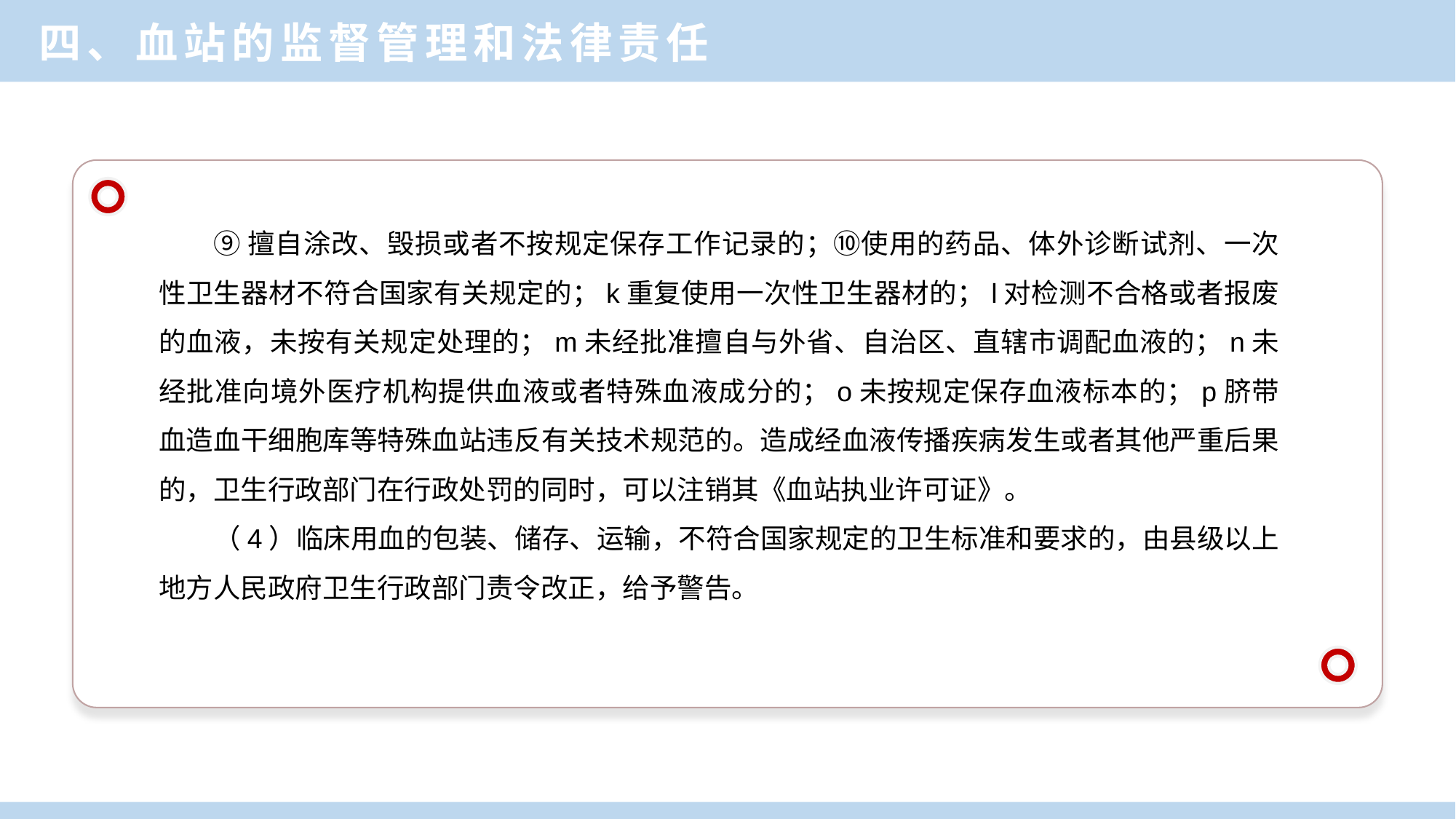

四、血站的监督管理和法律责任

⑨擅自涂改、毁损或者不按规定保存工作记录的；⑩使用的药品、体外诊断试剂、一次性卫生器材不符合国家有关规定的；k重复使用一次性卫生器材的；l对检测不合格或者报废的血液，未按有关规定处理的；m未经批准擅自与外省、自治区、直辖市调配血液的；n未经批准向境外医疗机构提供血液或者特殊血液成分的；o未按规定保存血液标本的；p脐带血造血干细胞库等特殊血站违反有关技术规范的。造成经血液传播疾病发生或者其他严重后果的，卫生行政部门在行政处罚的同时，可以注销其《血站执业许可证》。
（4）临床用血的包装、储存、运输，不符合国家规定的卫生标准和要求的，由县级以上地方人民政府卫生行政部门责令改正，给予警告。